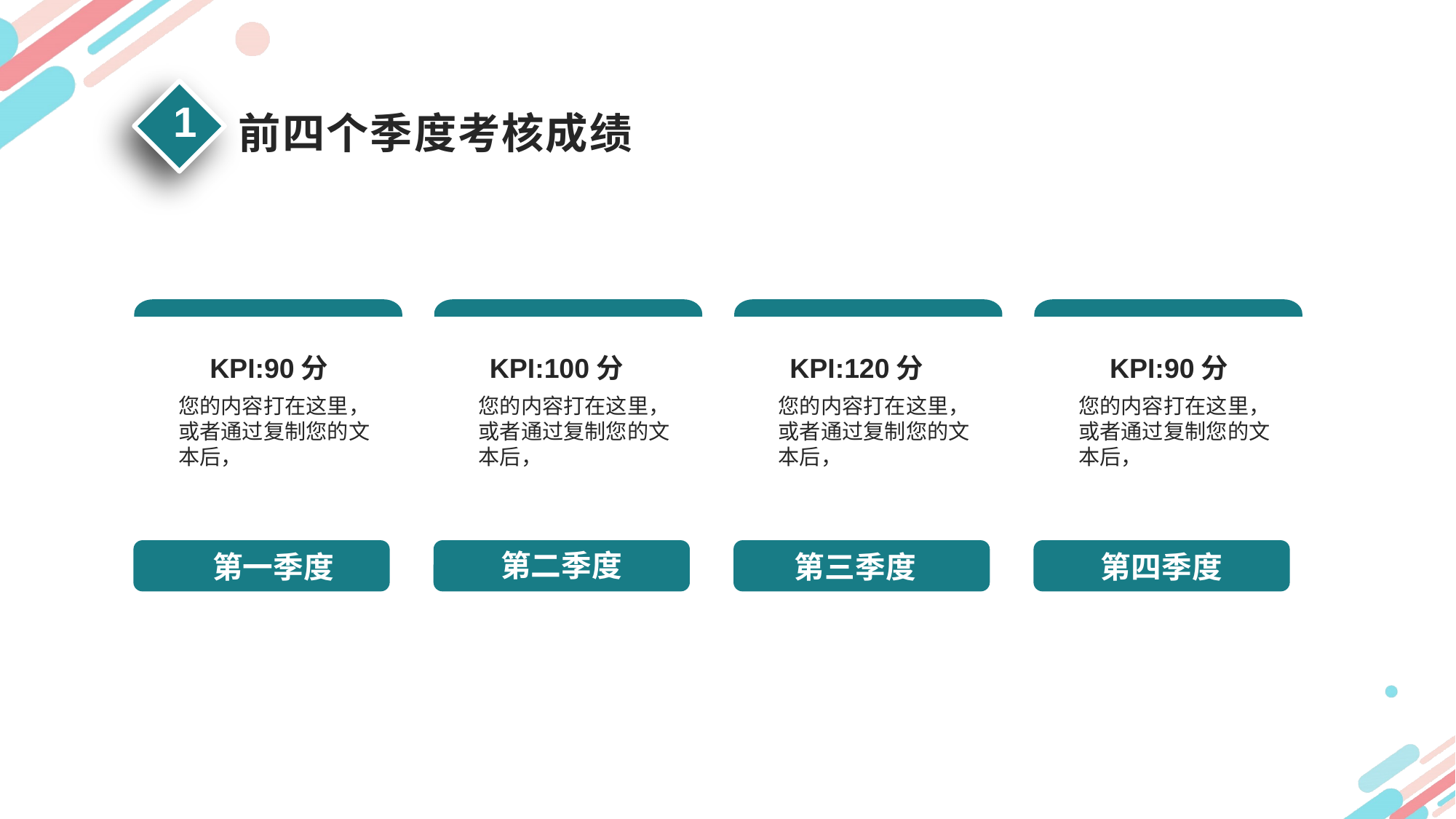

1
前四个季度考核成绩

KPI:90分
您的内容打在这里，或者通过复制您的文本后，

第一季度

KPI:100分
您的内容打在这里，或者通过复制您的文本后，
第二季度

KPI:120分
您的内容打在这里，或者通过复制您的文本后，

第三季度

KPI:90分
您的内容打在这里，或者通过复制您的文本后，

第四季度